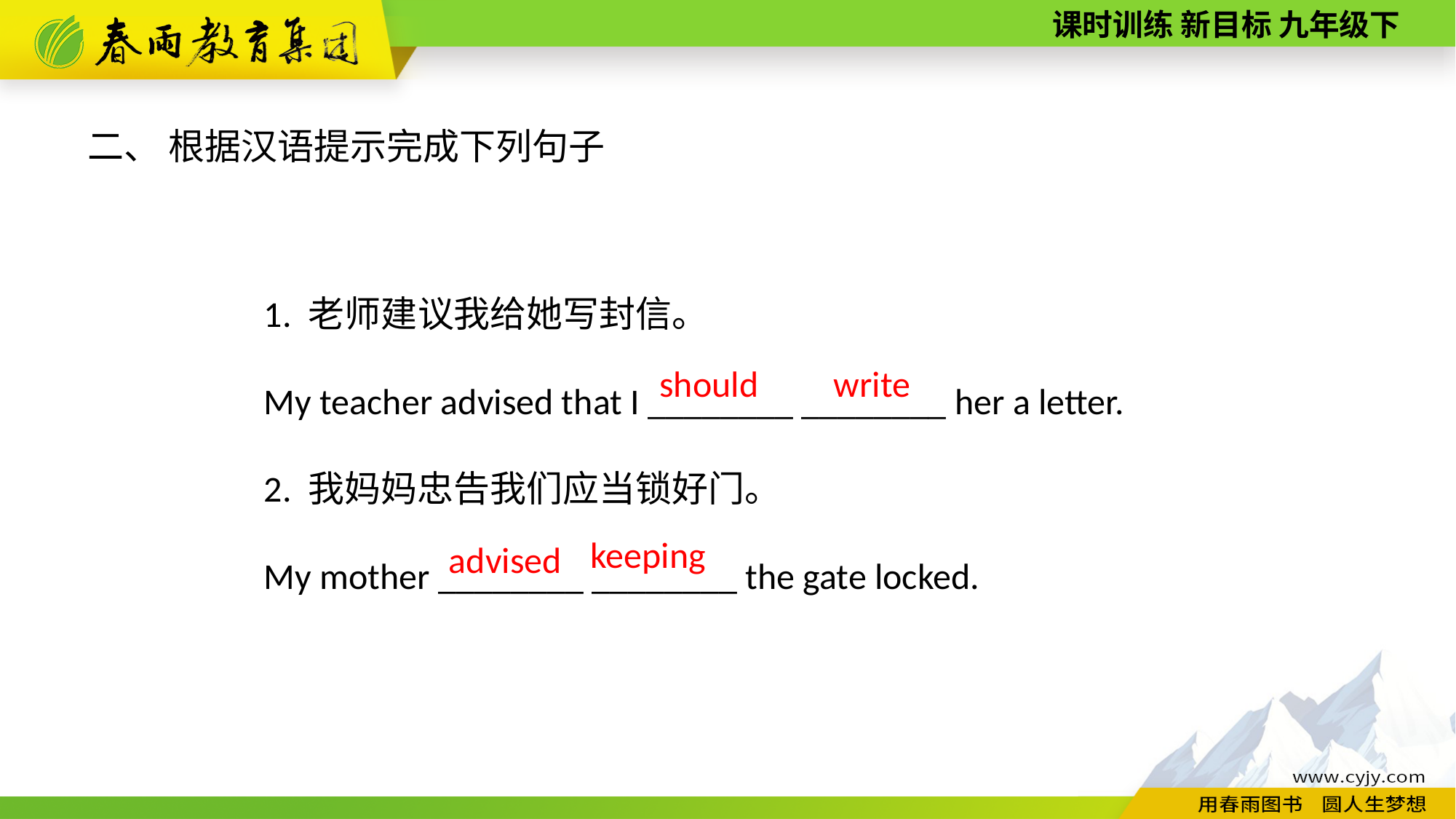

二、 根据汉语提示完成下列句子
1. 老师建议我给她写封信。
My teacher advised that I ________ ________ her a letter.
2. 我妈妈忠告我们应当锁好门。
My mother ________ ________ the gate locked.
should
write
keeping
advised